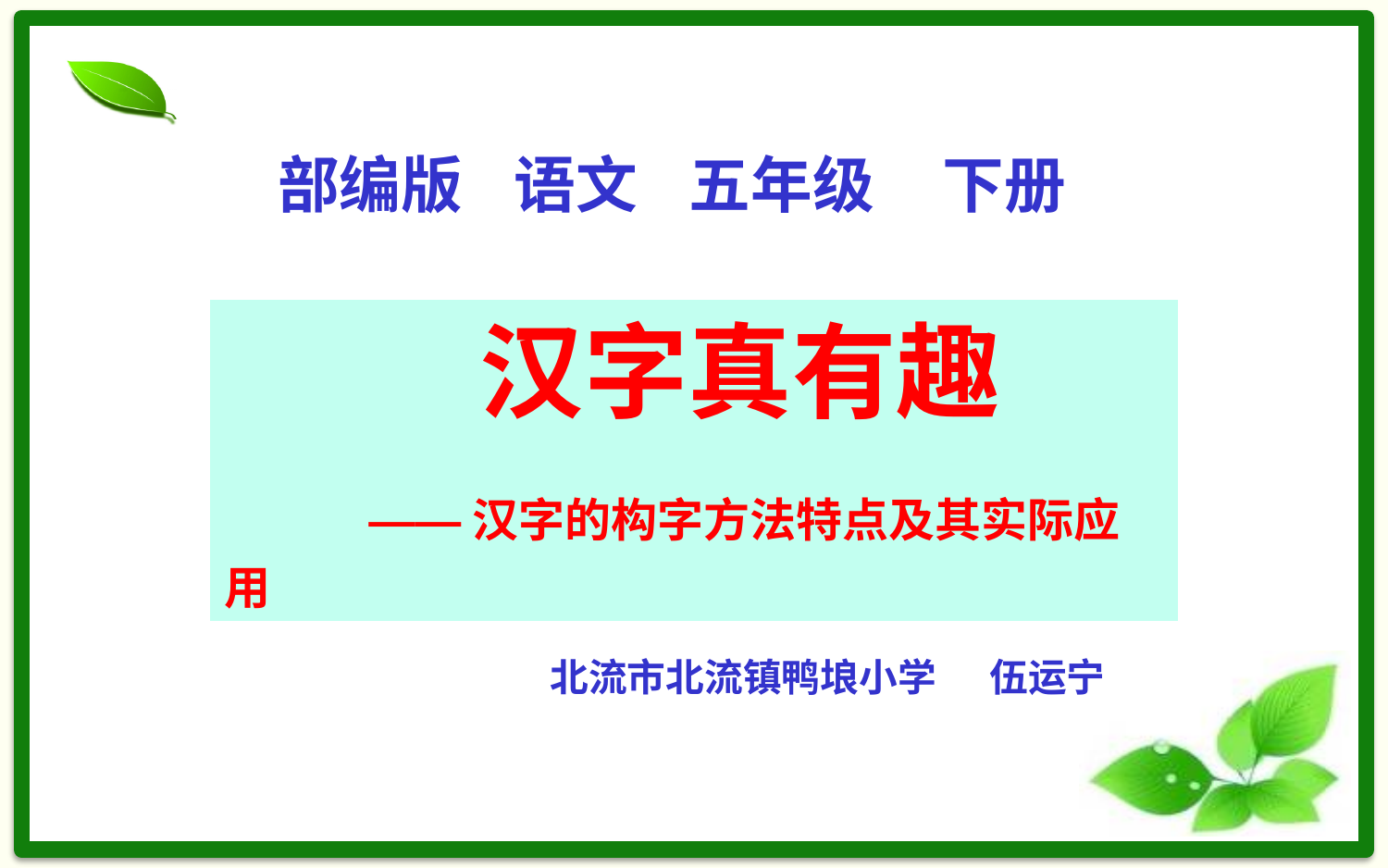

部编版   语文   五年级    下册
        汉字真有趣
     ——汉字的构字方法特点及其实际应用
北流市北流镇鸭埌小学     伍运宁